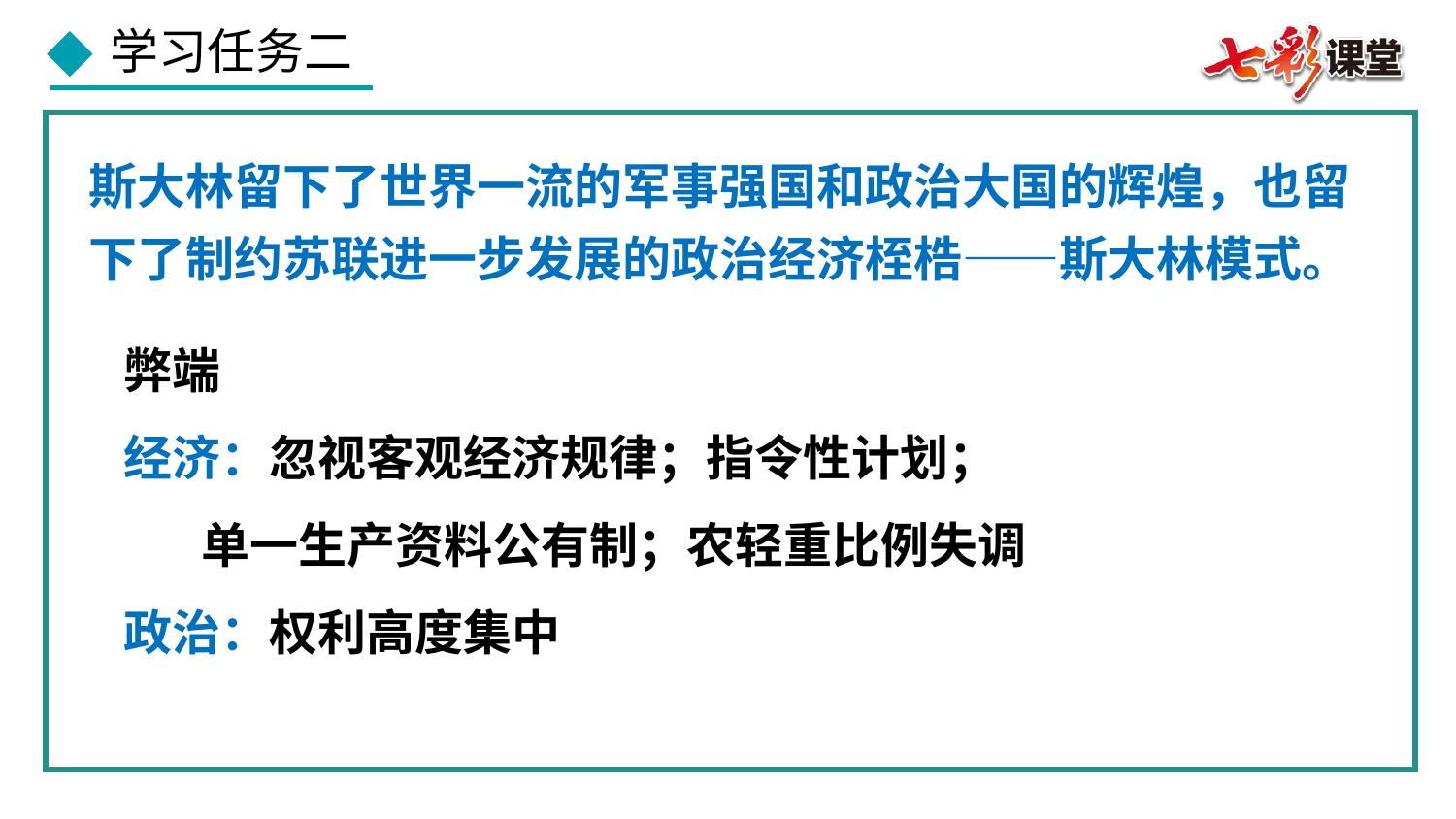

斯大林留下了世界一流的军事强国和政治大国的辉煌，也留下了制约苏联进一步发展的政治经济桎梏——斯大林模式。
弊端
经济：忽视客观经济规律；指令性计划；
      单一生产资料公有制；农轻重比例失调
政治：权利高度集中